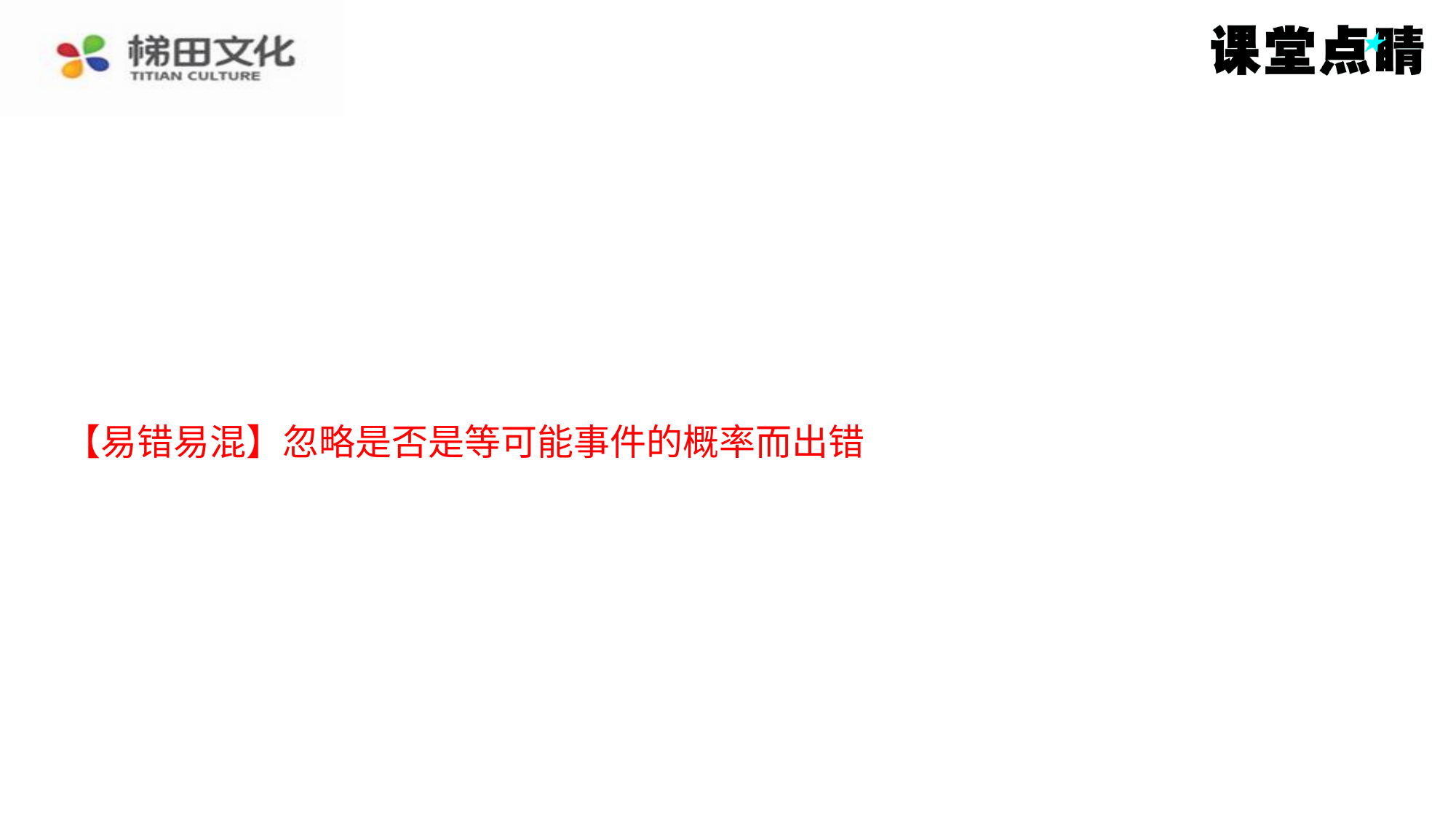

【易错易混】忽略是否是等可能事件的概率而出错
【易错易混】忽略是否是等可能事件的概率而出错